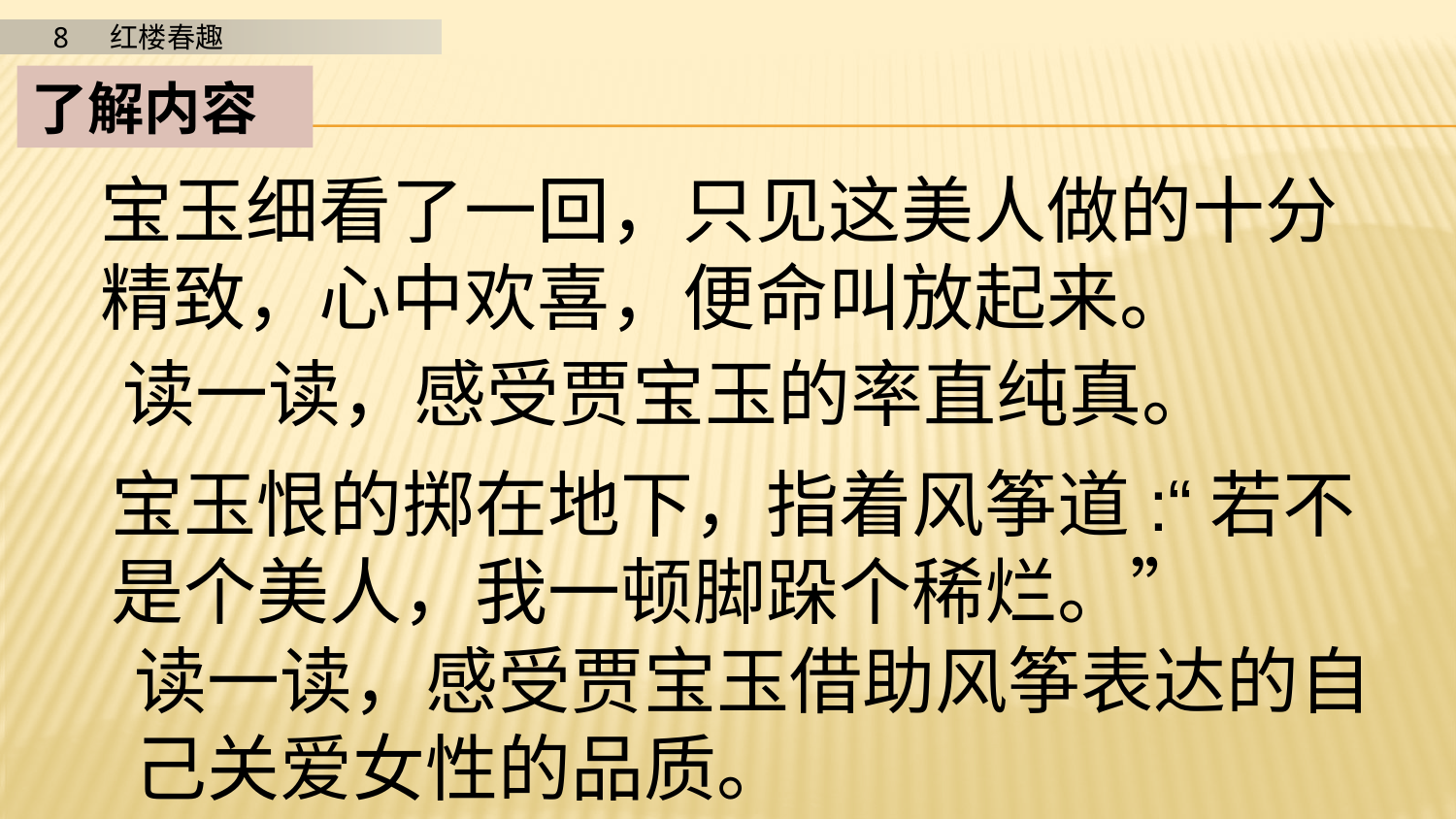

了解内容
宝玉细看了一回，只见这美人做的十分精致，心中欢喜，便命叫放起来。
读一读，感受贾宝玉的率直纯真。
宝玉恨的掷在地下，指着风筝道:“若不是个美人，我一顿脚跺个稀烂。”
读一读，感受贾宝玉借助风筝表达的自己关爱女性的品质。